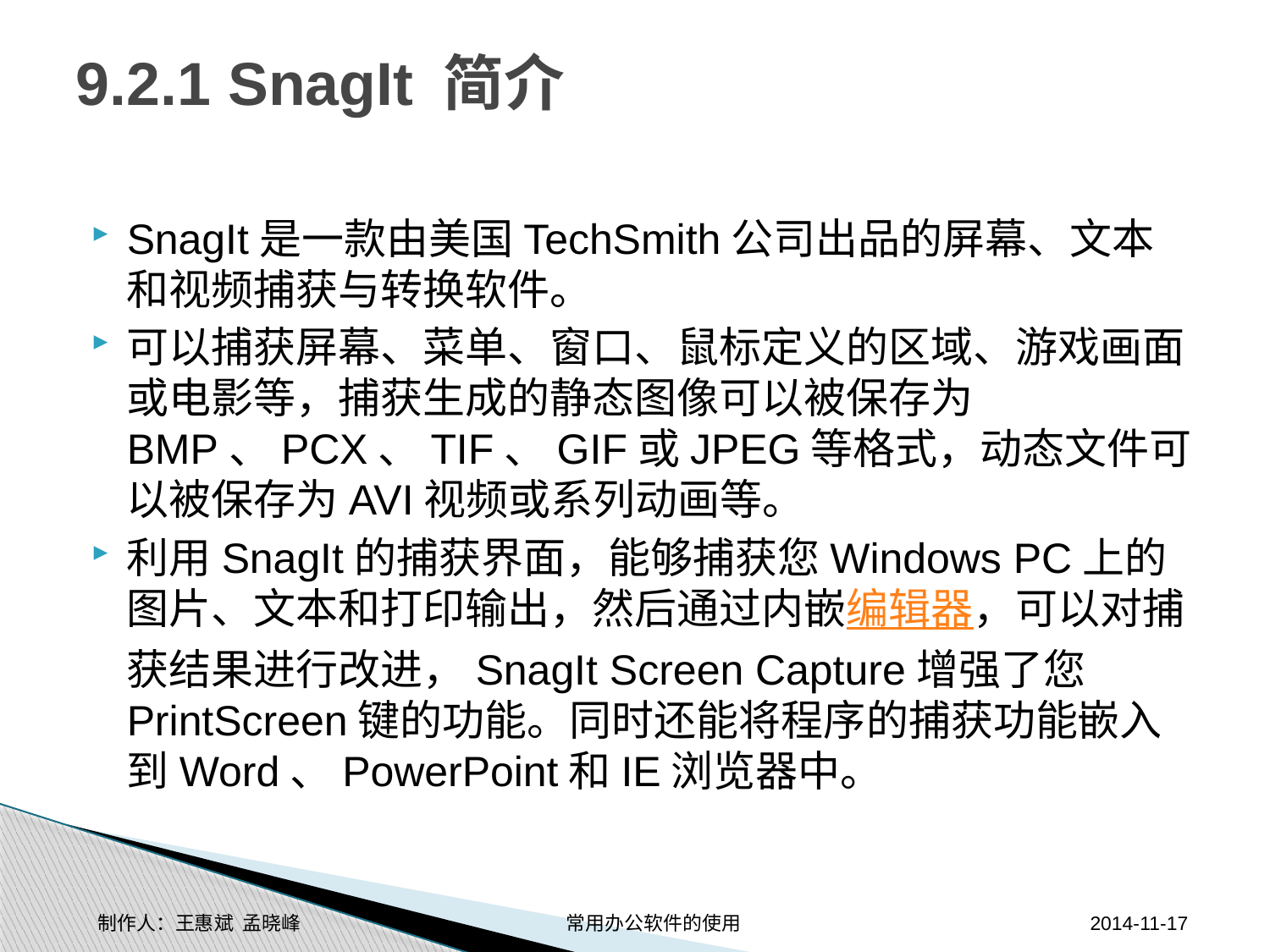

# 9.2.1 SnagIt 简介
SnagIt是一款由美国TechSmith公司出品的屏幕、文本和视频捕获与转换软件。
可以捕获屏幕、菜单、窗口、鼠标定义的区域、游戏画面或电影等，捕获生成的静态图像可以被保存为BMP、PCX、TIF、GIF或JPEG等格式，动态文件可以被保存为AVI视频或系列动画等。
利用SnagIt的捕获界面，能够捕获您Windows PC上的图片、文本和打印输出，然后通过内嵌编辑器，可以对捕获结果进行改进，SnagIt Screen Capture增强了您PrintScreen键的功能。同时还能将程序的捕获功能嵌入到Word、PowerPoint和IE浏览器中。
制作人：王惠斌  孟晓峰                                                            常用办公软件的使用
2014-11-17